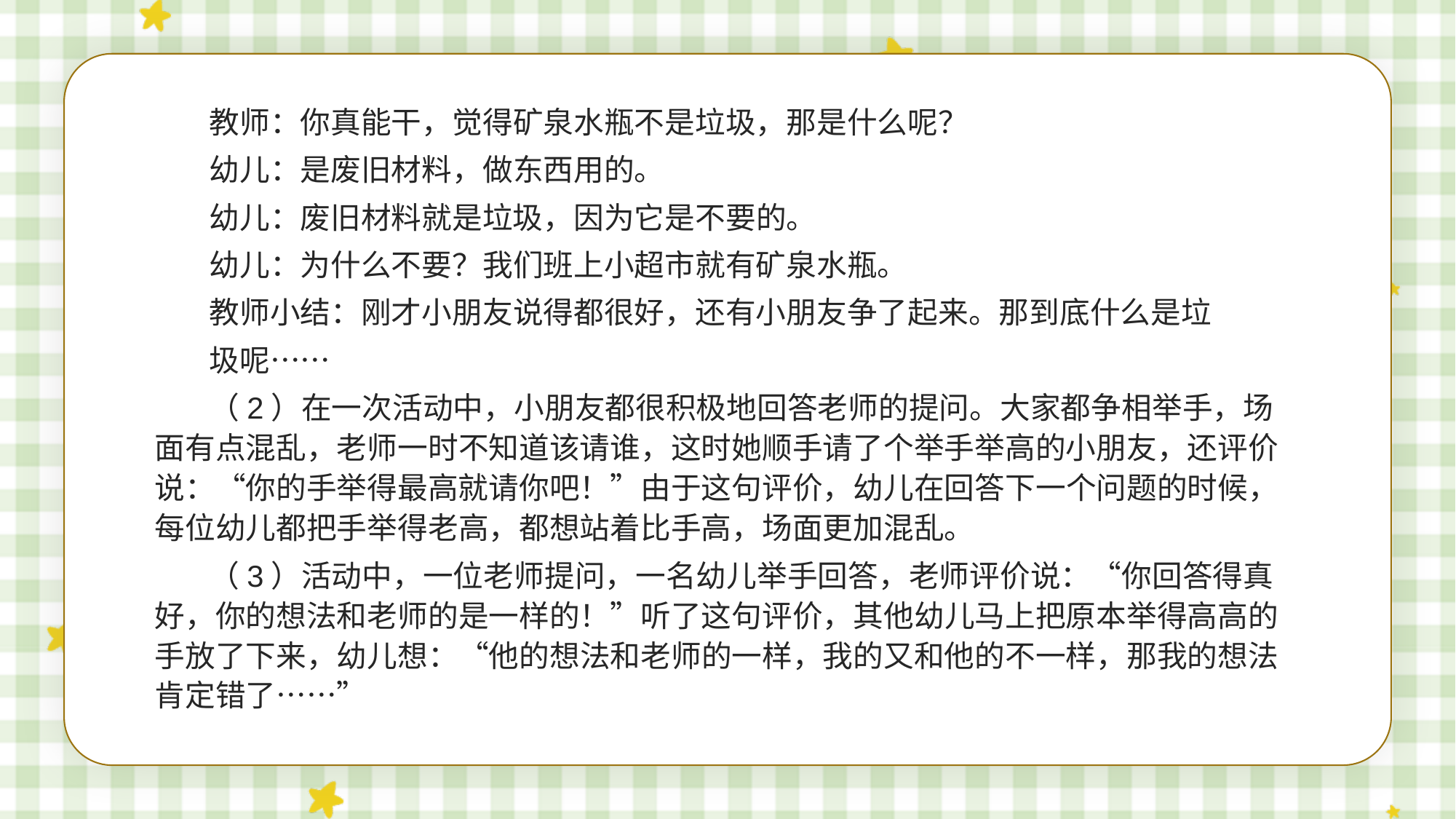

教师：你真能干，觉得矿泉水瓶不是垃圾，那是什么呢？
幼儿：是废旧材料，做东西用的。
幼儿：废旧材料就是垃圾，因为它是不要的。
幼儿：为什么不要？我们班上小超市就有矿泉水瓶。
教师小结：刚才小朋友说得都很好，还有小朋友争了起来。那到底什么是垃
圾呢……
（2）在一次活动中，小朋友都很积极地回答老师的提问。大家都争相举手，场面有点混乱，老师一时不知道该请谁，这时她顺手请了个举手举高的小朋友，还评价说：“你的手举得最高就请你吧！”由于这句评价，幼儿在回答下一个问题的时候，每位幼儿都把手举得老高，都想站着比手高，场面更加混乱。
（3）活动中，一位老师提问，一名幼儿举手回答，老师评价说：“你回答得真好，你的想法和老师的是一样的！”听了这句评价，其他幼儿马上把原本举得高高的手放了下来，幼儿想：“他的想法和老师的一样，我的又和他的不一样，那我的想法肯定错了……”